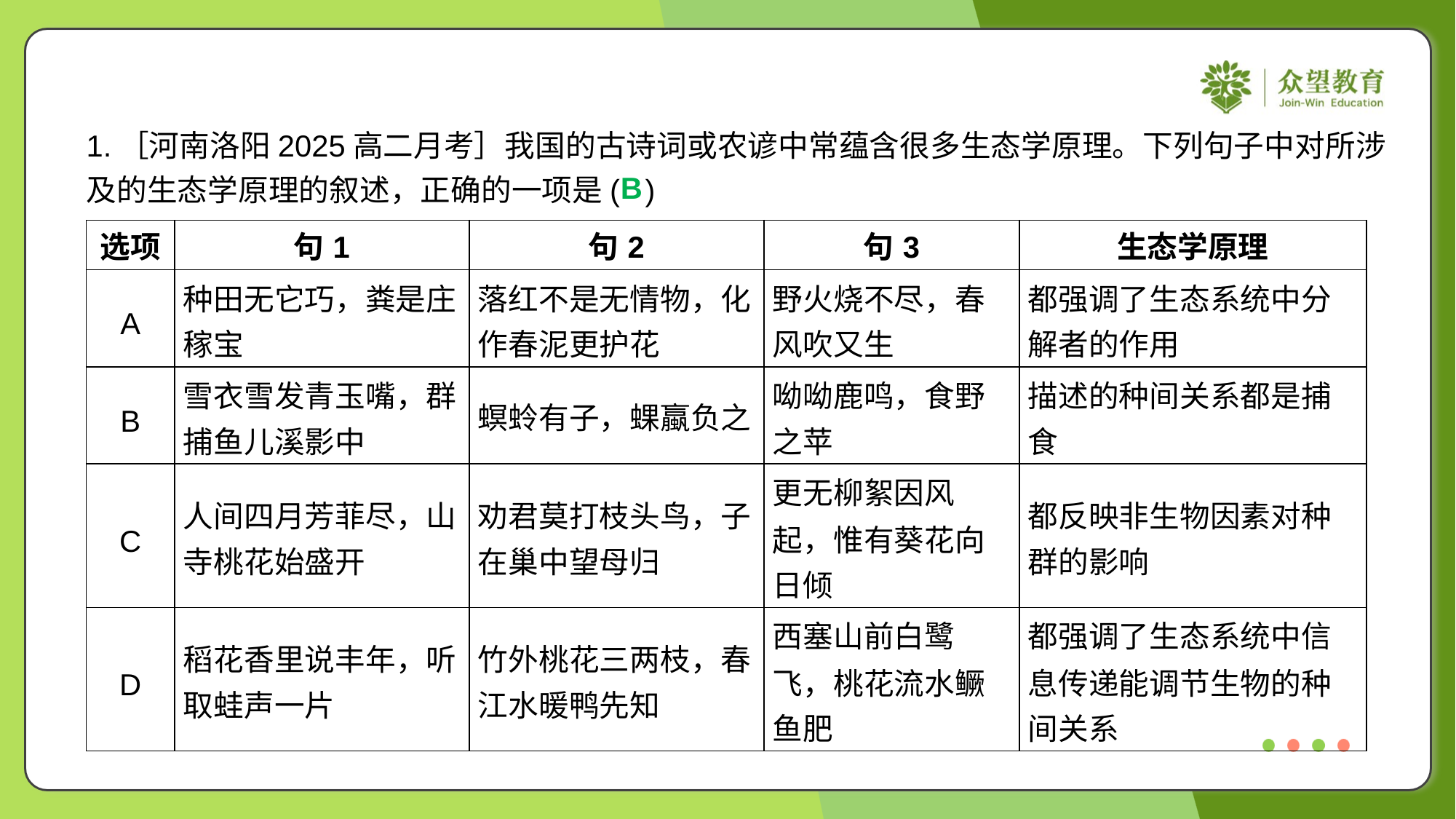

1.［河南洛阳2025高二月考］我国的古诗词或农谚中常蕴含很多生态学原理。下列句子中对所涉
及的生态学原理的叙述，正确的一项是(   )
B
| 选项 | 句1 | 句2 | 句3 | 生态学原理 |
| --- | --- | --- | --- | --- |
| A | 种田无它巧，粪是庄 稼宝 | 落红不是无情物，化 作春泥更护花 | 野火烧不尽，春 风吹又生 | 都强调了生态系统中分 解者的作用 |
| B | 雪衣雪发青玉嘴，群 捕鱼儿溪影中 | 螟蛉有子，蜾蠃负之 | 呦呦鹿鸣，食野 之苹 | 描述的种间关系都是捕 食 |
| C | 人间四月芳菲尽，山 寺桃花始盛开 | 劝君莫打枝头鸟，子 在巢中望母归 | 更无柳絮因风 起，惟有葵花向 日倾 | 都反映非生物因素对种 群的影响 |
| D | 稻花香里说丰年，听 取蛙声一片 | 竹外桃花三两枝，春 江水暖鸭先知 | 西塞山前白鹭 飞，桃花流水鳜 鱼肥 | 都强调了生态系统中信 息传递能调节生物的种 间关系 |